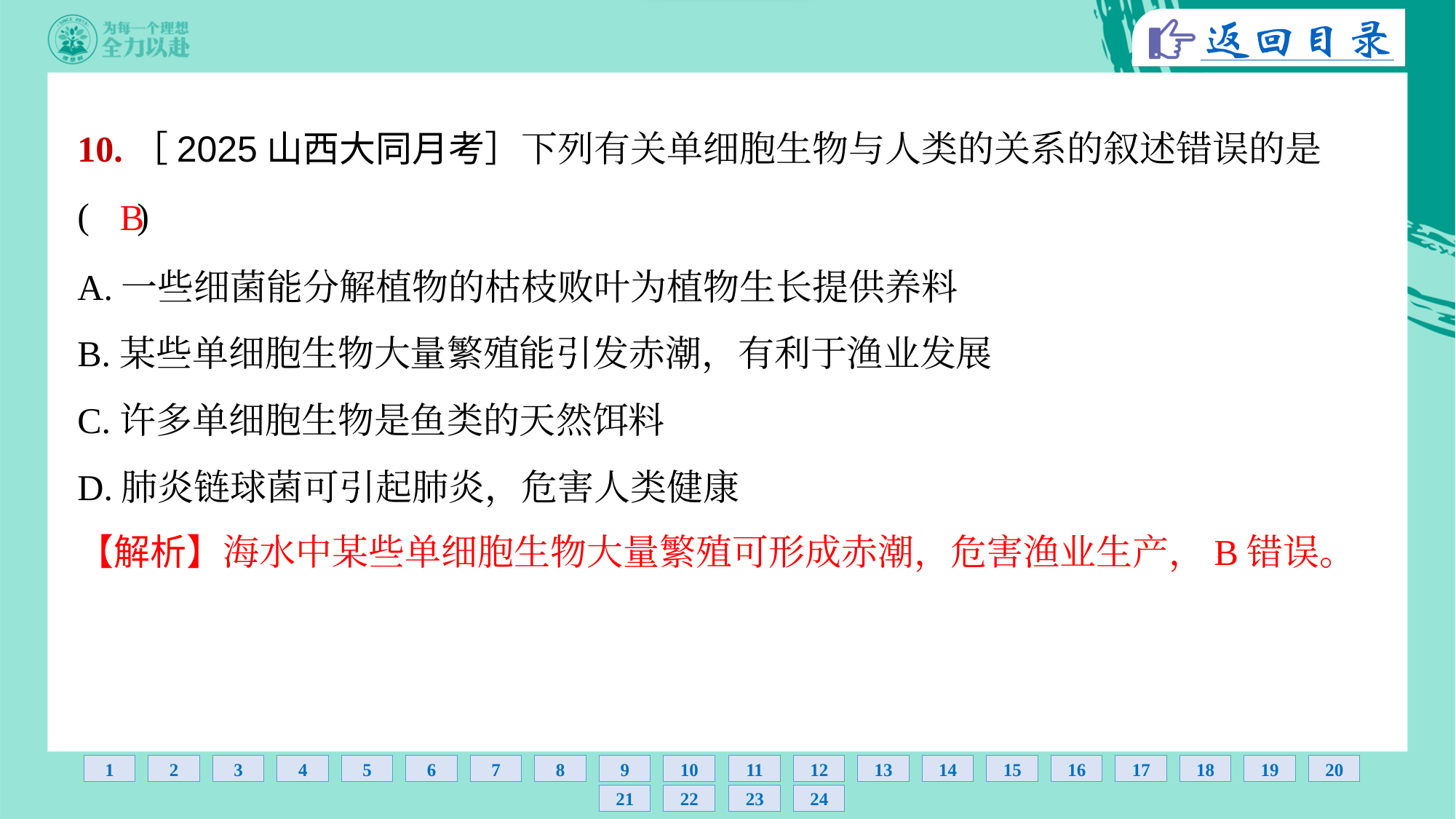

10.［2025山西大同月考］下列有关单细胞生物与人类的关系的叙述错误的是
(     )
B
A.一些细菌能分解植物的枯枝败叶为植物生长提供养料
B.某些单细胞生物大量繁殖能引发赤潮，有利于渔业发展
C.许多单细胞生物是鱼类的天然饵料
D.肺炎链球菌可引起肺炎，危害人类健康
【解析】海水中某些单细胞生物大量繁殖可形成赤潮，危害渔业生产，B错误。